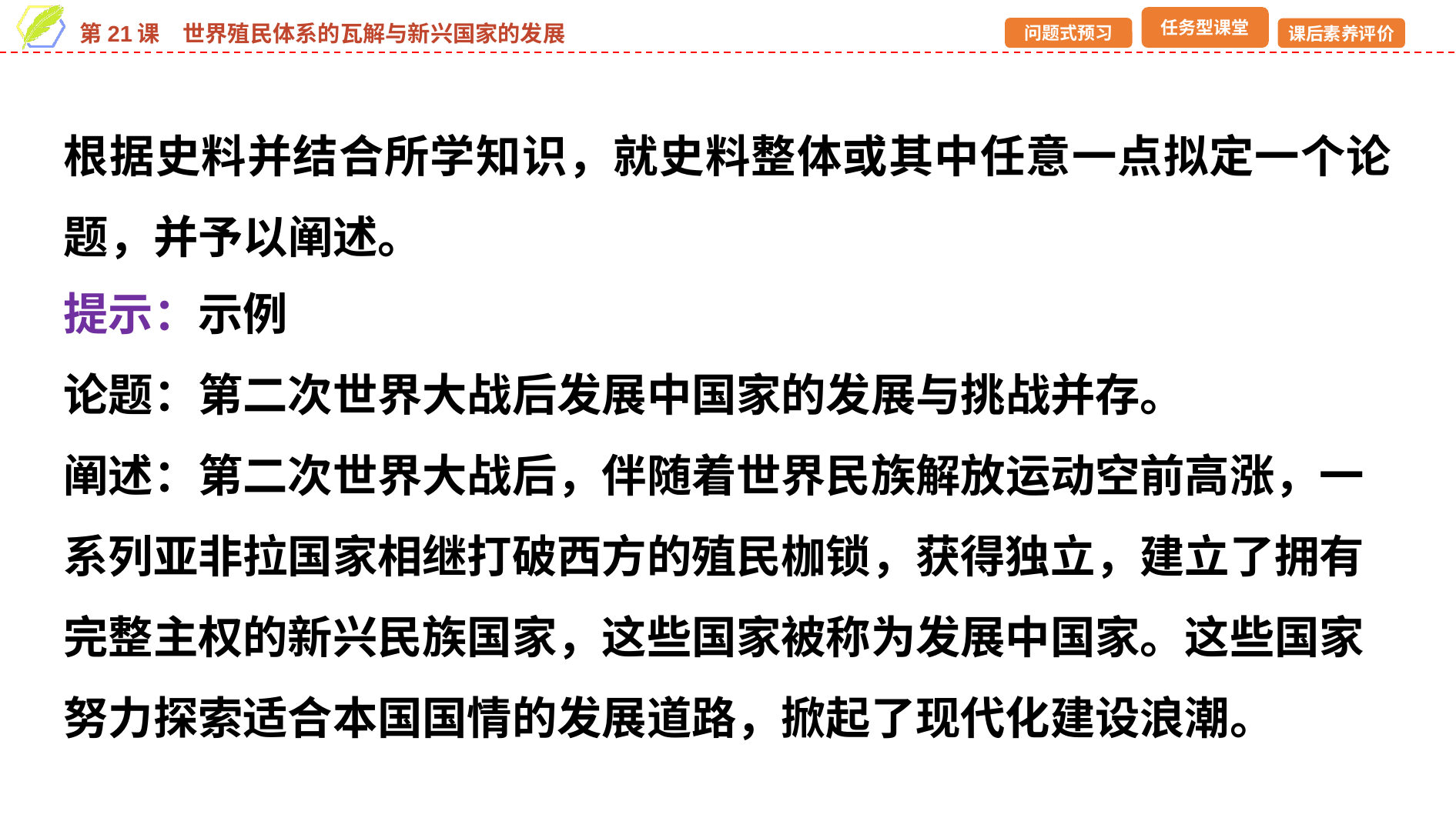

根据史料并结合所学知识，就史料整体或其中任意一点拟定一个论题，并予以阐述。
提示：示例
论题：第二次世界大战后发展中国家的发展与挑战并存。
阐述：第二次世界大战后，伴随着世界民族解放运动空前高涨，一系列亚非拉国家相继打破西方的殖民枷锁，获得独立，建立了拥有完整主权的新兴民族国家，这些国家被称为发展中国家。这些国家努力探索适合本国国情的发展道路，掀起了现代化建设浪潮。